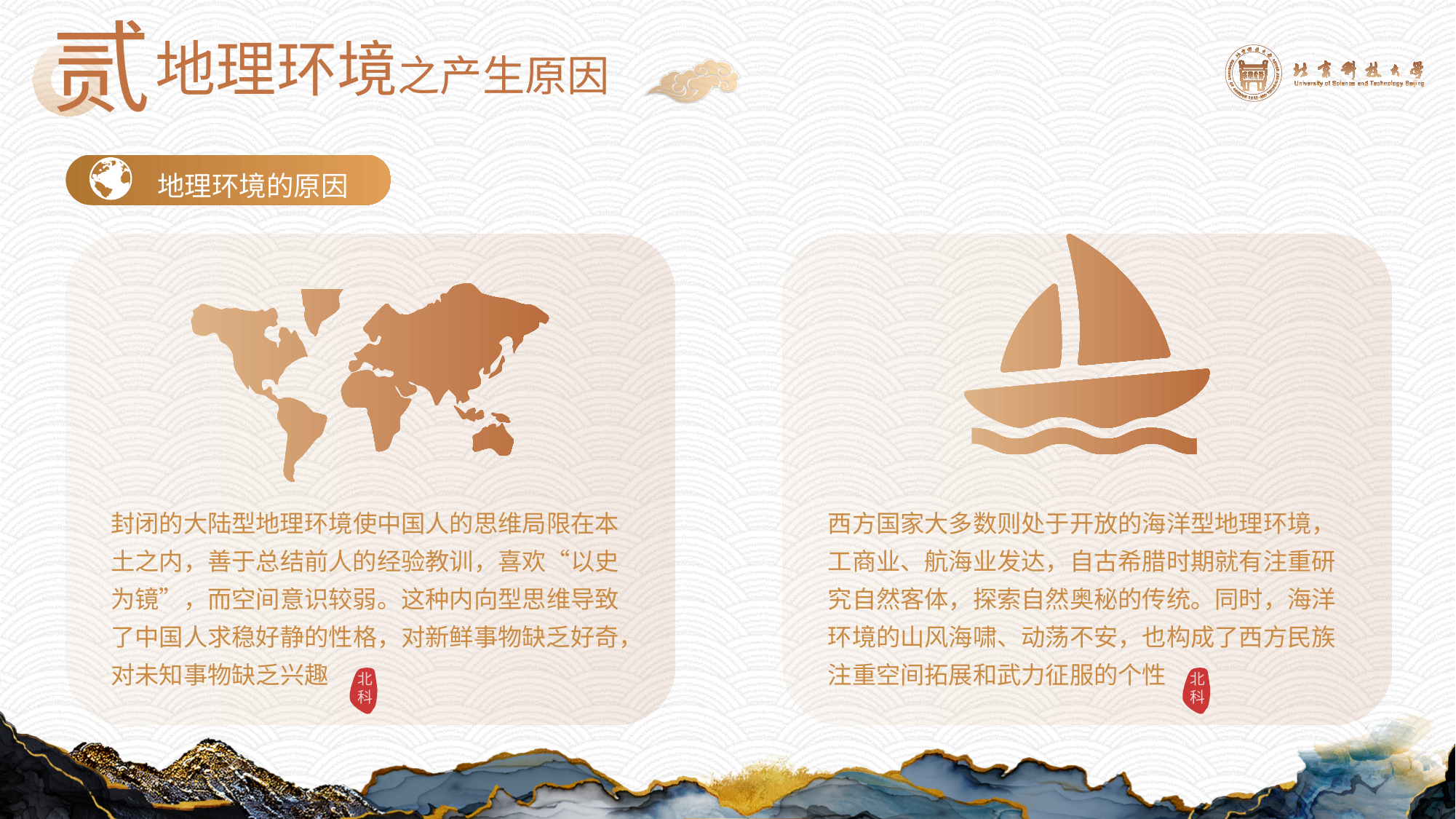

贰
地理环境之产生原因
地理环境的原因

封闭的大陆型地理环境使中国人的思维局限在本土之内，善于总结前人的经验教训，喜欢“以史为镜”，而空间意识较弱。这种内向型思维导致了中国人求稳好静的性格，对新鲜事物缺乏好奇，对未知事物缺乏兴趣
北科

西方国家大多数则处于开放的海洋型地理环境，工商业、航海业发达，自古希腊时期就有注重研究自然客体，探索自然奥秘的传统。同时，海洋环境的山风海啸、动荡不安，也构成了西方民族注重空间拓展和武力征服的个性
北科